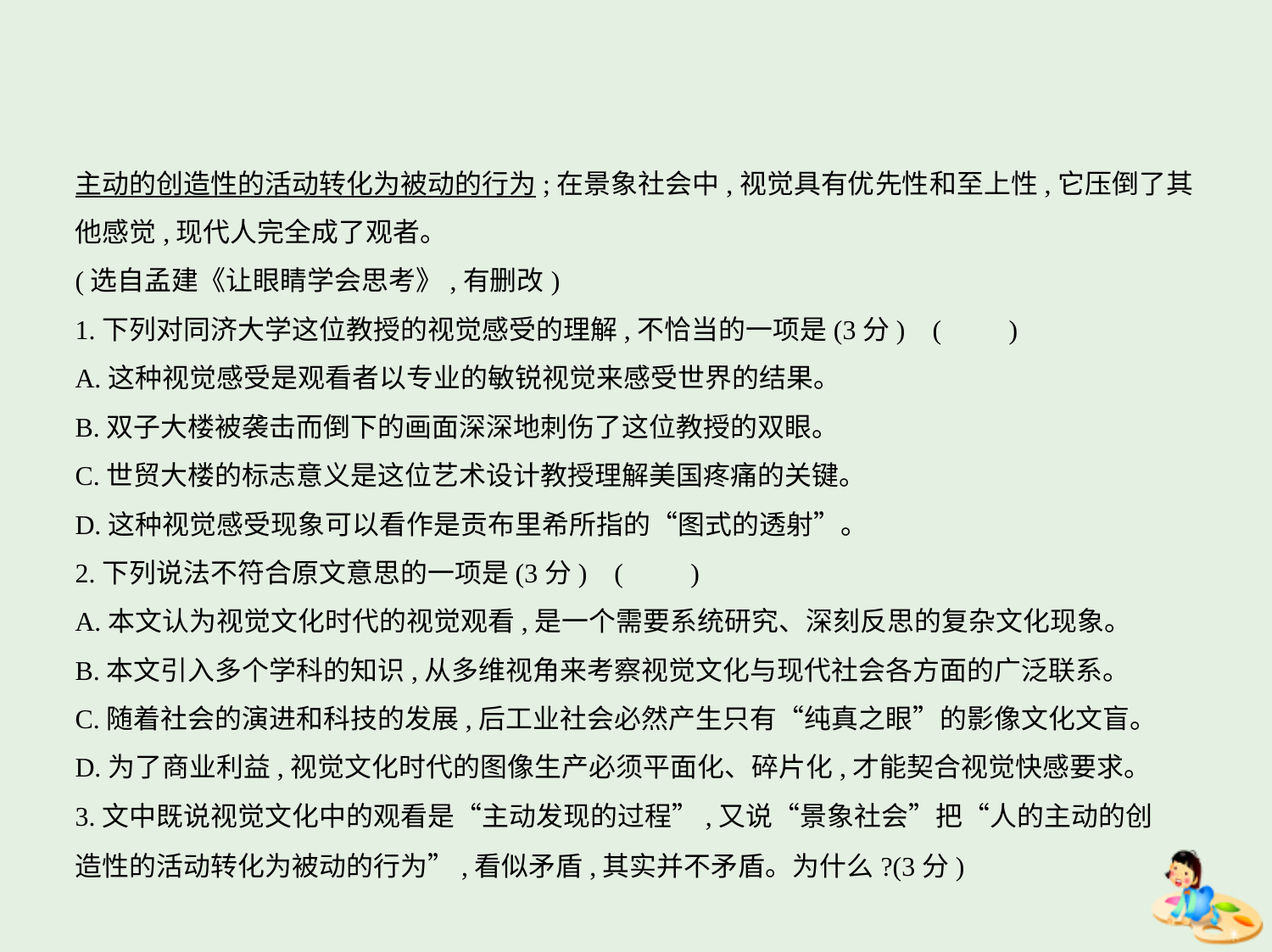

主动的创造性的活动转化为被动的行为;在景象社会中,视觉具有优先性和至上性,它压倒了其
他感觉,现代人完全成了观者。
(选自孟建《让眼睛学会思考》,有删改)
1.下列对同济大学这位教授的视觉感受的理解,不恰当的一项是(3分) (　　)
A.这种视觉感受是观看者以专业的敏锐视觉来感受世界的结果。
B.双子大楼被袭击而倒下的画面深深地刺伤了这位教授的双眼。
C.世贸大楼的标志意义是这位艺术设计教授理解美国疼痛的关键。
D.这种视觉感受现象可以看作是贡布里希所指的“图式的透射”。
2.下列说法不符合原文意思的一项是(3分) (　　)
A.本文认为视觉文化时代的视觉观看,是一个需要系统研究、深刻反思的复杂文化现象。
B.本文引入多个学科的知识,从多维视角来考察视觉文化与现代社会各方面的广泛联系。
C.随着社会的演进和科技的发展,后工业社会必然产生只有“纯真之眼”的影像文化文盲。
D.为了商业利益,视觉文化时代的图像生产必须平面化、碎片化,才能契合视觉快感要求。
3.文中既说视觉文化中的观看是“主动发现的过程”,又说“景象社会”把“人的主动的创
造性的活动转化为被动的行为”,看似矛盾,其实并不矛盾。为什么?(3分)